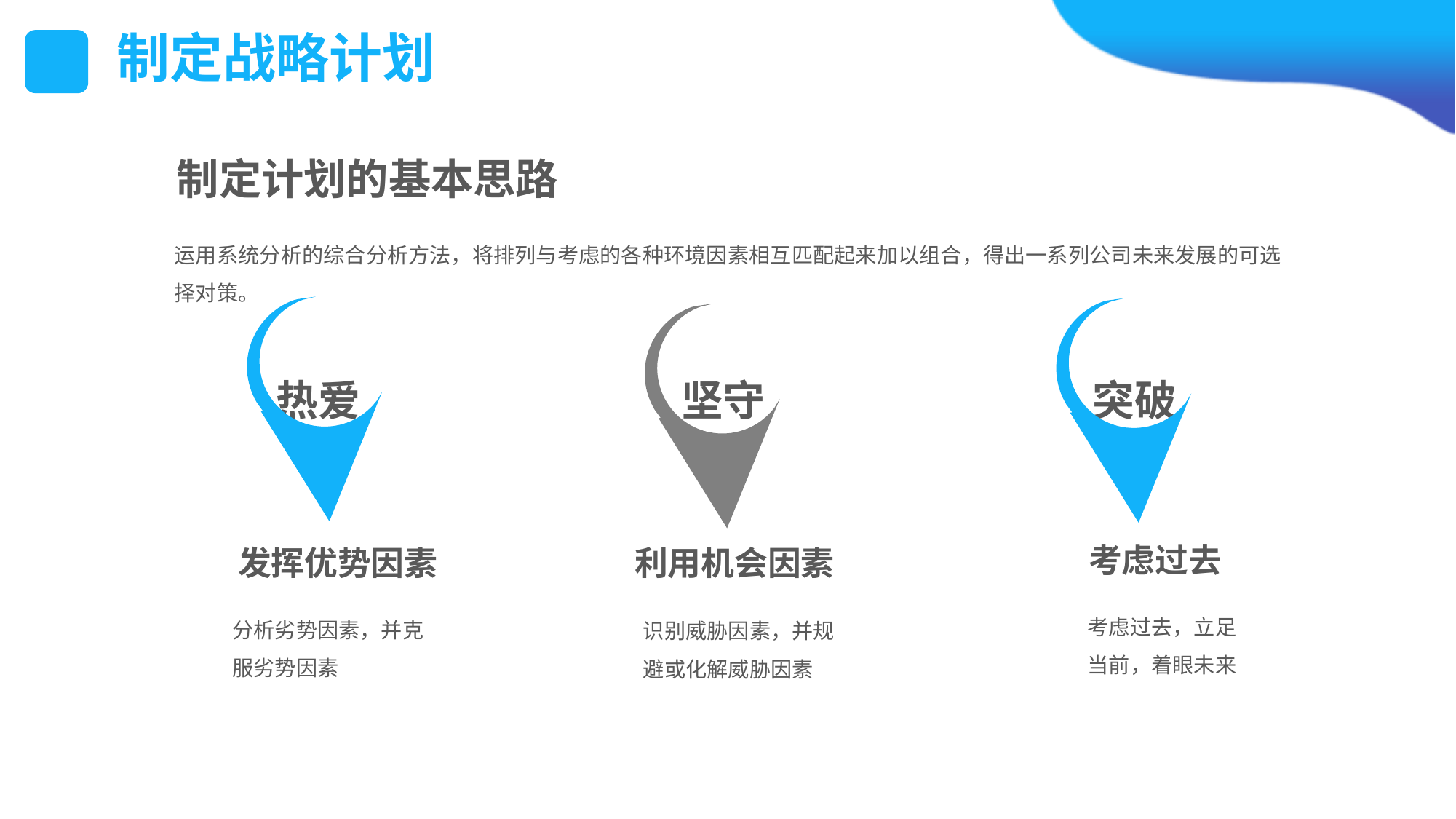

制定战略计划
制定计划的基本思路
运用系统分析的综合分析方法，将排列与考虑的各种环境因素相互匹配起来加以组合，得出一系列公司未来发展的可选择对策。

热爱

突破

坚守
考虑过去
考虑过去，立足当前，着眼未来
发挥优势因素
分析劣势因素，并克服劣势因素
利用机会因素
识别威胁因素，并规避或化解威胁因素